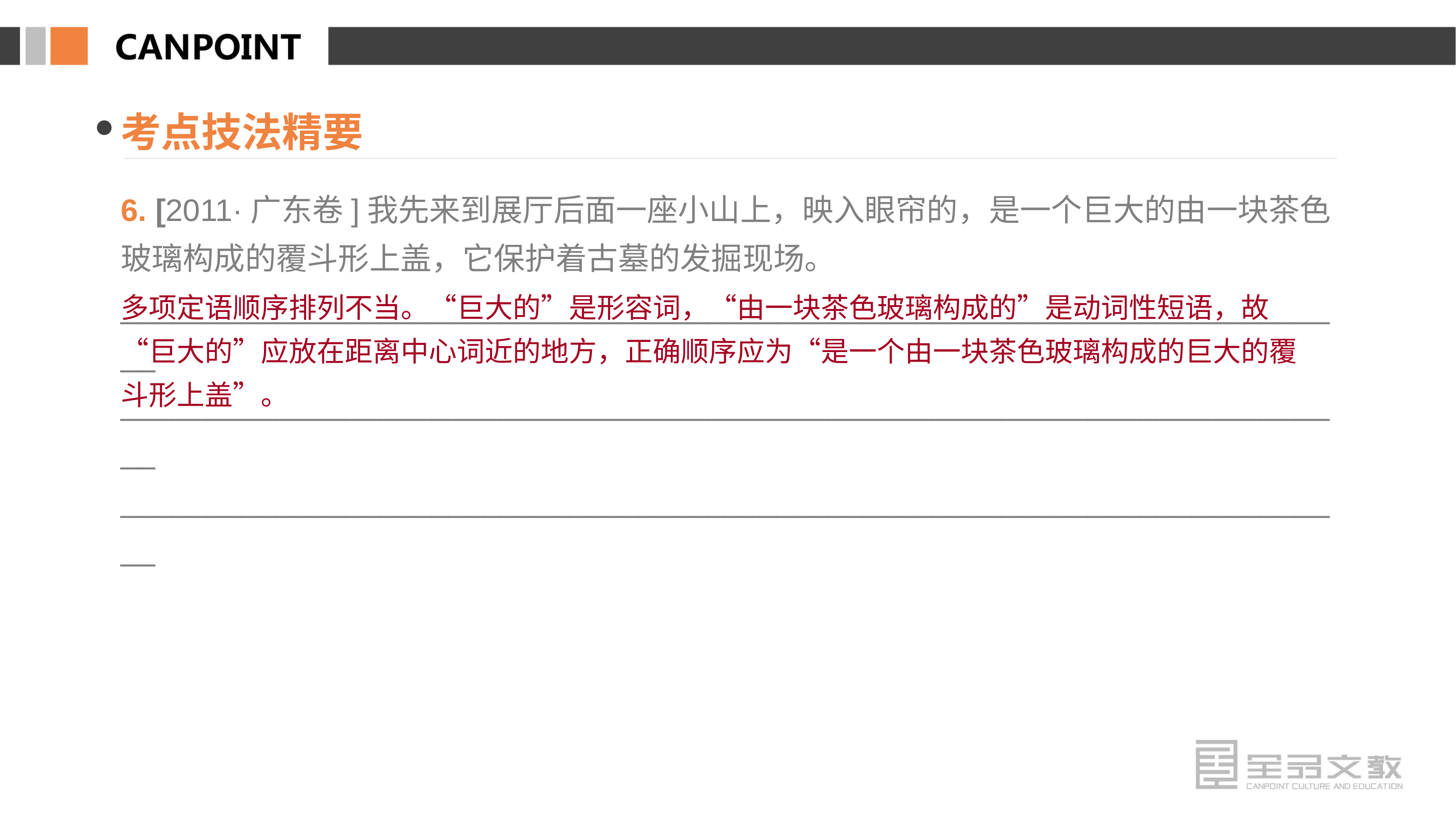

考点技法精要

6. [2011·广东卷]我先来到展厅后面一座小山上，映入眼帘的，是一个巨大的由一块茶色玻璃构成的覆斗形上盖，它保护着古墓的发掘现场。
________________________________________________________________________
________________________________________________________________________
________________________________________________________________________
多项定语顺序排列不当。“巨大的”是形容词，“由一块茶色玻璃构成的”是动词性短语，故“巨大的”应放在距离中心词近的地方，正确顺序应为“是一个由一块茶色玻璃构成的巨大的覆斗形上盖”。